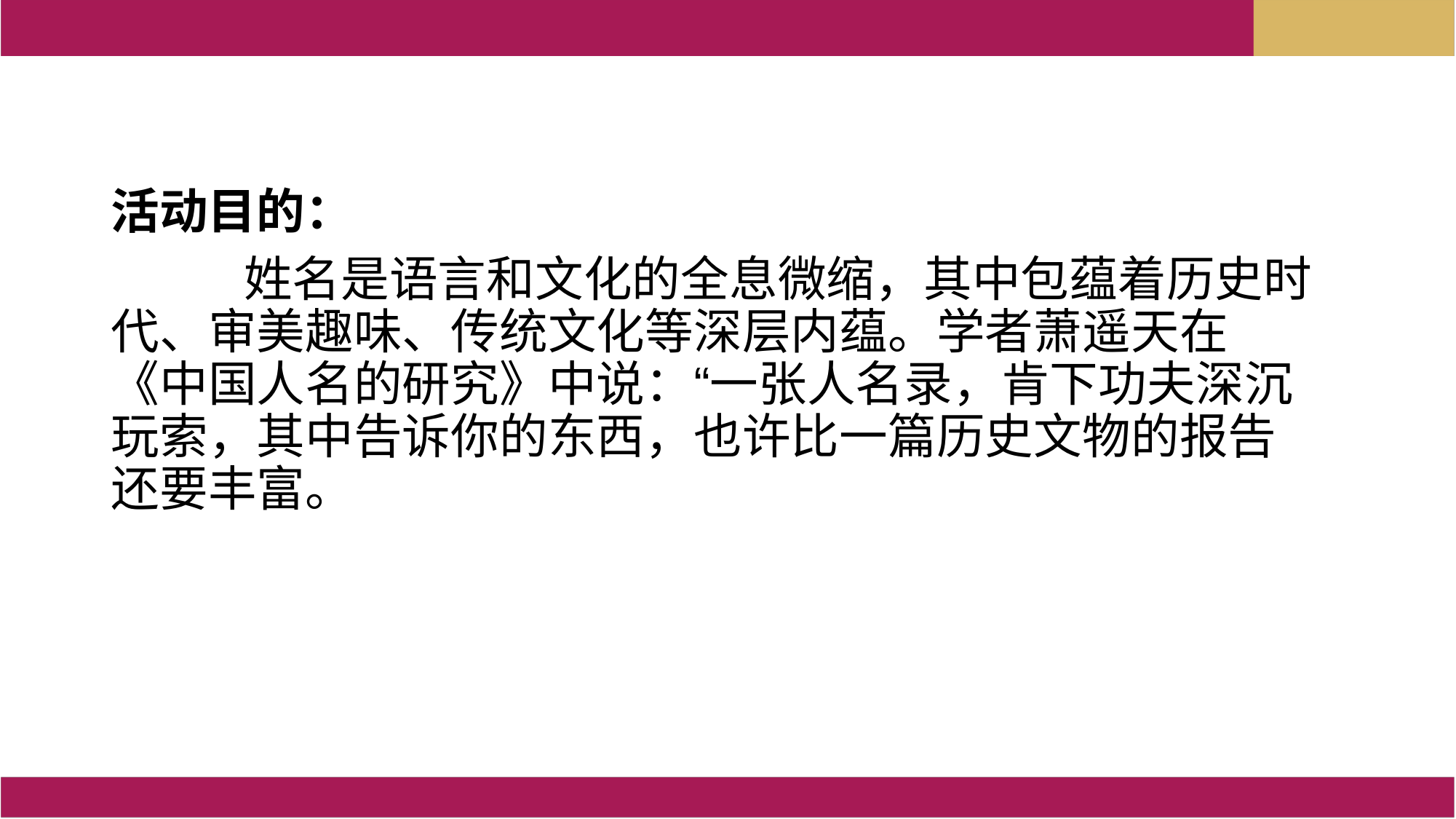

活动目的：
         姓名是语言和文化的全息微缩，其中包蕴着历史时代、审美趣味、传统文化等深层内蕴。学者萧遥天在《中国人名的研究》中说：“一张人名录，肯下功夫深沉玩索，其中告诉你的东西，也许比一篇历史文物的报告还要丰富。